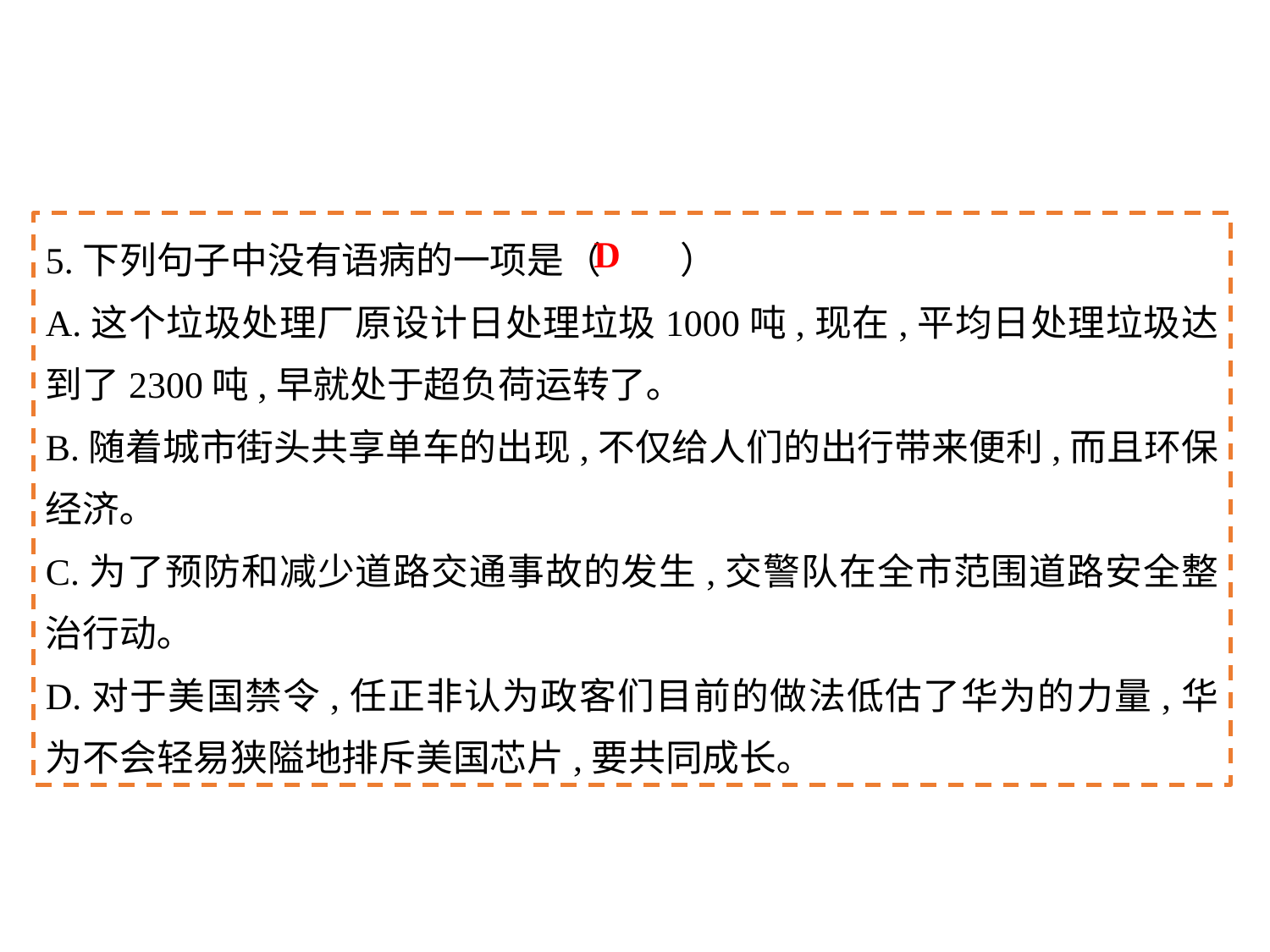

5.下列句子中没有语病的一项是（	）
A.这个垃圾处理厂原设计日处理垃圾1000吨,现在,平均日处理垃圾达到了2300吨,早就处于超负荷运转了｡
B.随着城市街头共享单车的出现,不仅给人们的出行带来便利,而且环保经济｡
C.为了预防和减少道路交通事故的发生,交警队在全市范围道路安全整治行动｡
D.对于美国禁令,任正非认为政客们目前的做法低估了华为的力量,华为不会轻易狭隘地排斥美国芯片,要共同成长｡
D